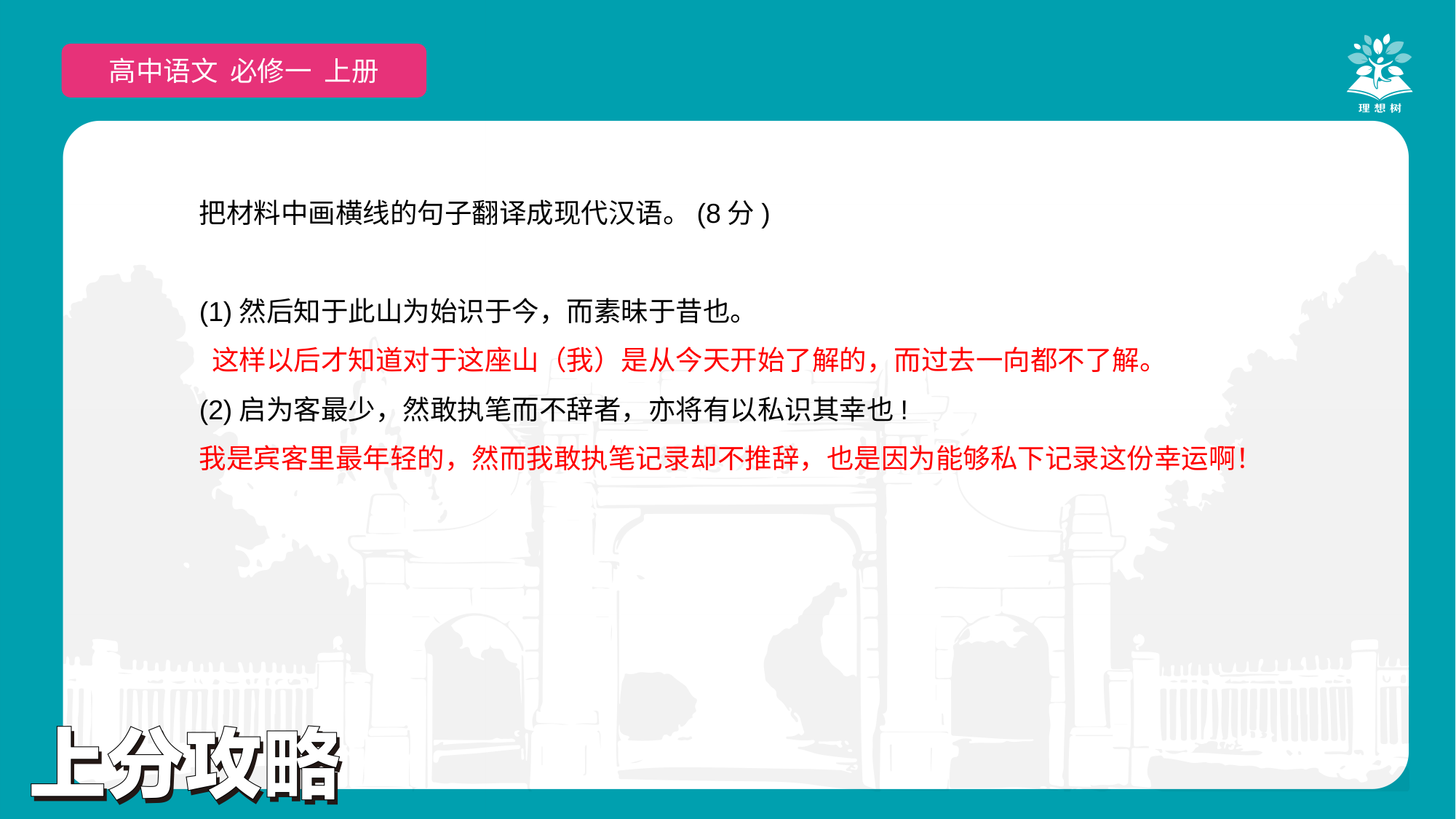

高中语文  必修一  上册
把材料中画横线的句子翻译成现代汉语。(8分)

(1)然后知于此山为始识于今，而素昧于昔也。
 这样以后才知道对于这座山（我）是从今天开始了解的，而过去一向都不了解。
(2)启为客最少，然敢执笔而不辞者，亦将有以私识其幸也!
我是宾客里最年轻的，然而我敢执笔记录却不推辞，也是因为能够私下记录这份幸运啊！